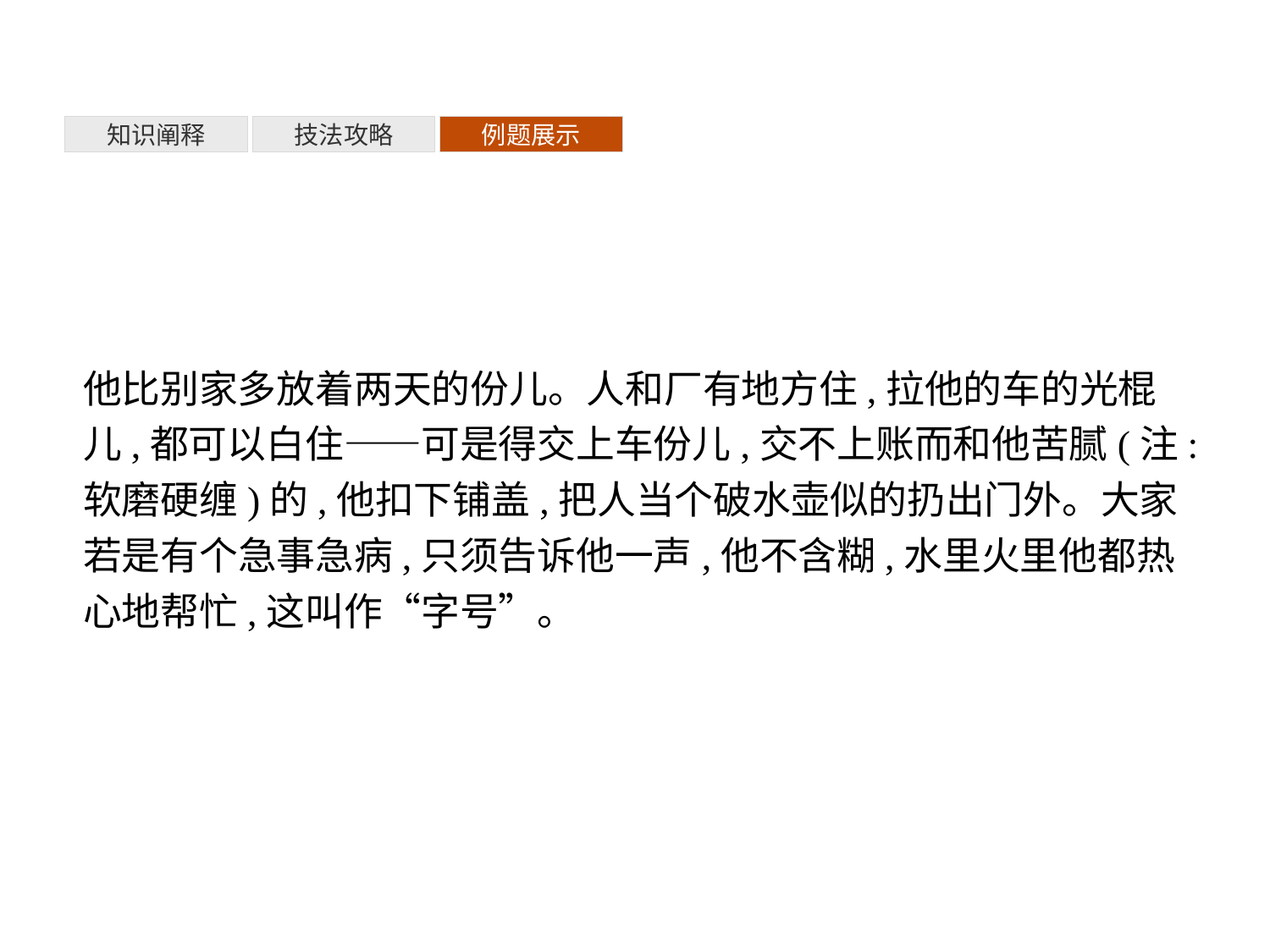

知识阐释
技法攻略
例题展示
他比别家多放着两天的份儿。人和厂有地方住,拉他的车的光棍儿,都可以白住——可是得交上车份儿,交不上账而和他苦腻(注:软磨硬缠)的,他扣下铺盖,把人当个破水壶似的扔出门外。大家若是有个急事急病,只须告诉他一声,他不含糊,水里火里他都热心地帮忙,这叫作“字号”。